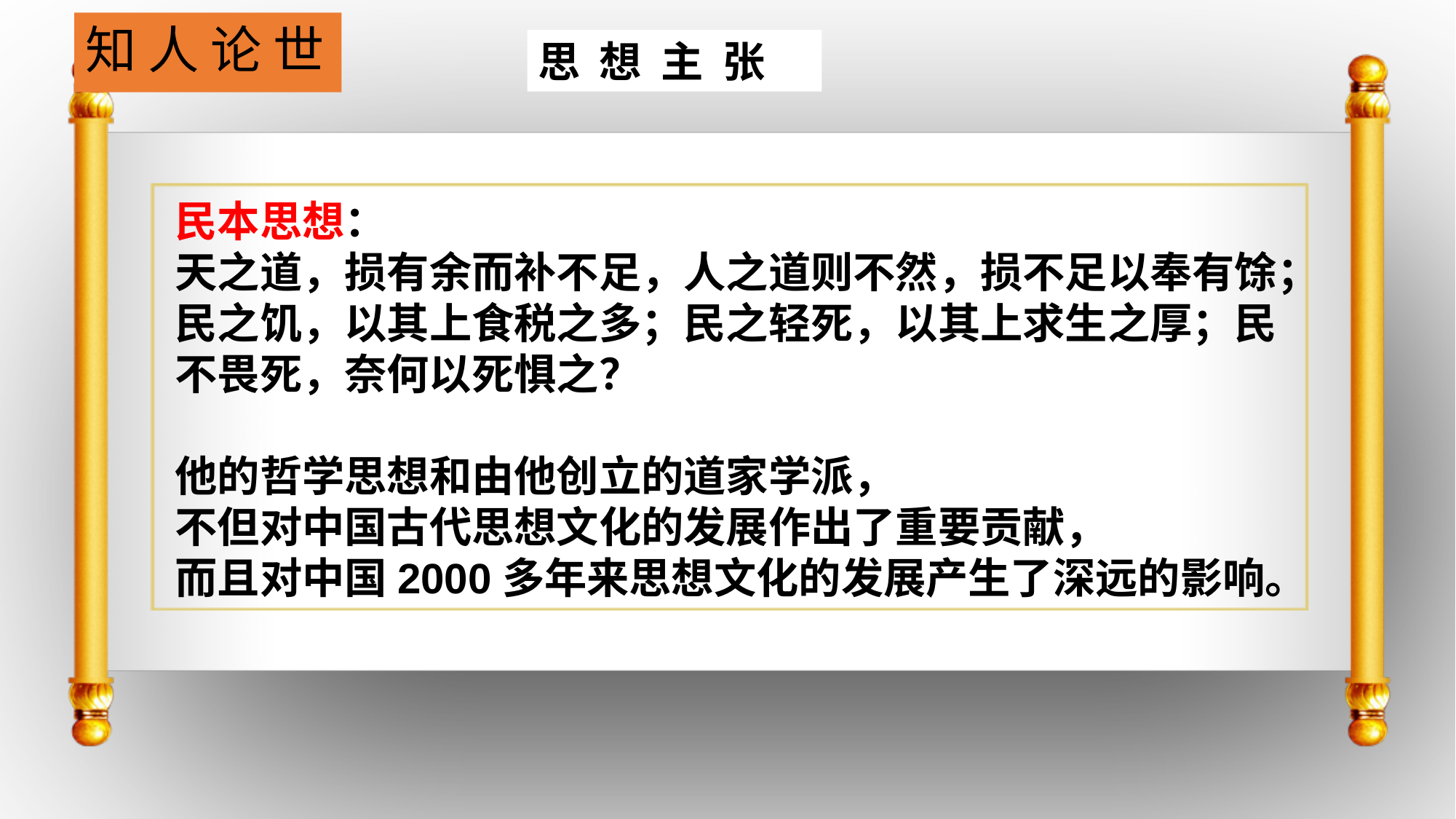

# 知 人 论 世
思  想  主  张
民本思想：
天之道，损有余而补不足，人之道则不然，损不足以奉有馀；
民之饥，以其上食税之多；民之轻死，以其上求生之厚；民不畏死，奈何以死惧之？

他的哲学思想和由他创立的道家学派，
不但对中国古代思想文化的发展作出了重要贡献，
而且对中国2000多年来思想文化的发展产生了深远的影响。